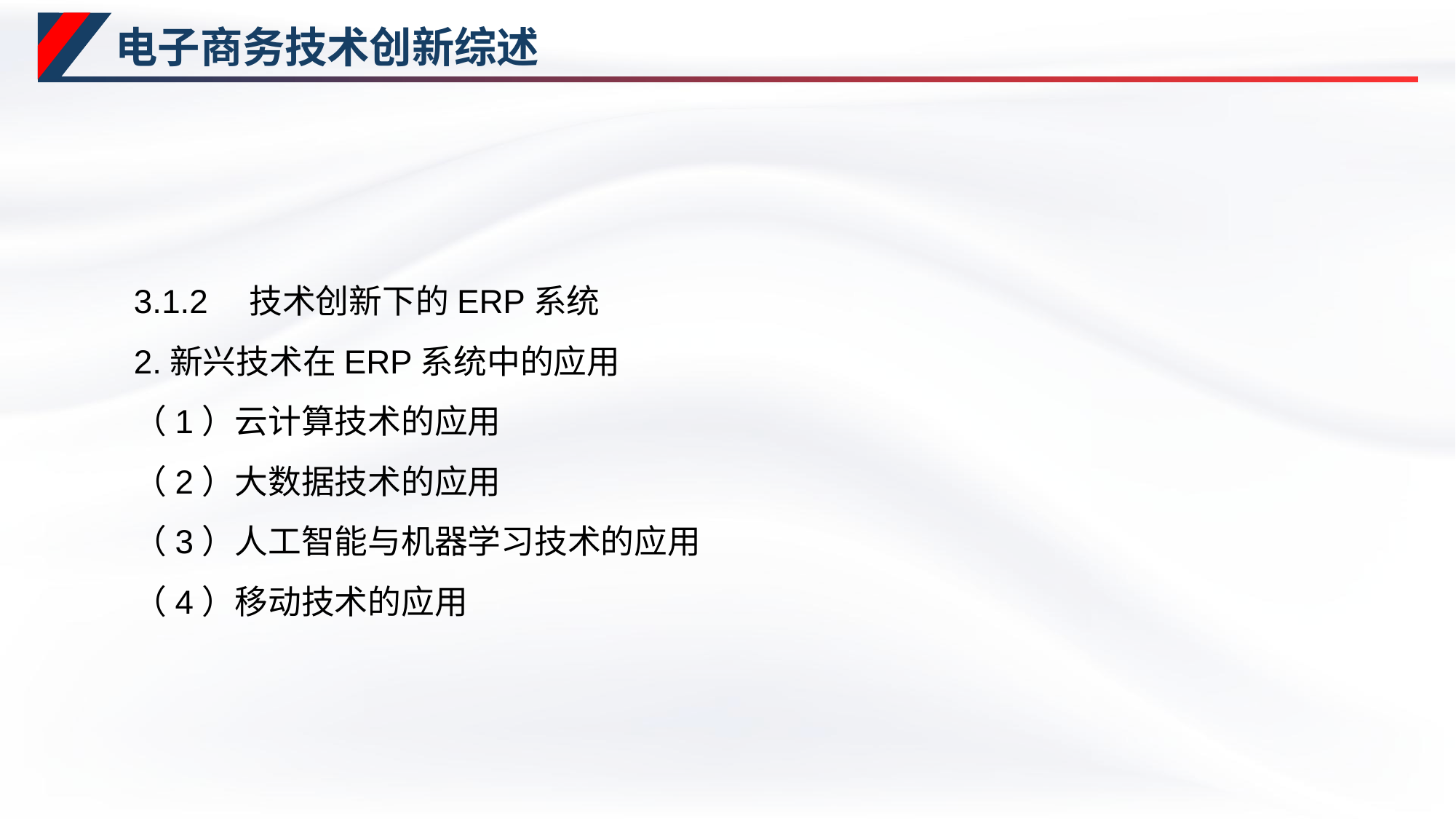

# 电子商务技术创新综述
3.1.2　技术创新下的ERP系统
2.新兴技术在ERP系统中的应用
（1）云计算技术的应用
（2）大数据技术的应用
（3）人工智能与机器学习技术的应用
（4）移动技术的应用